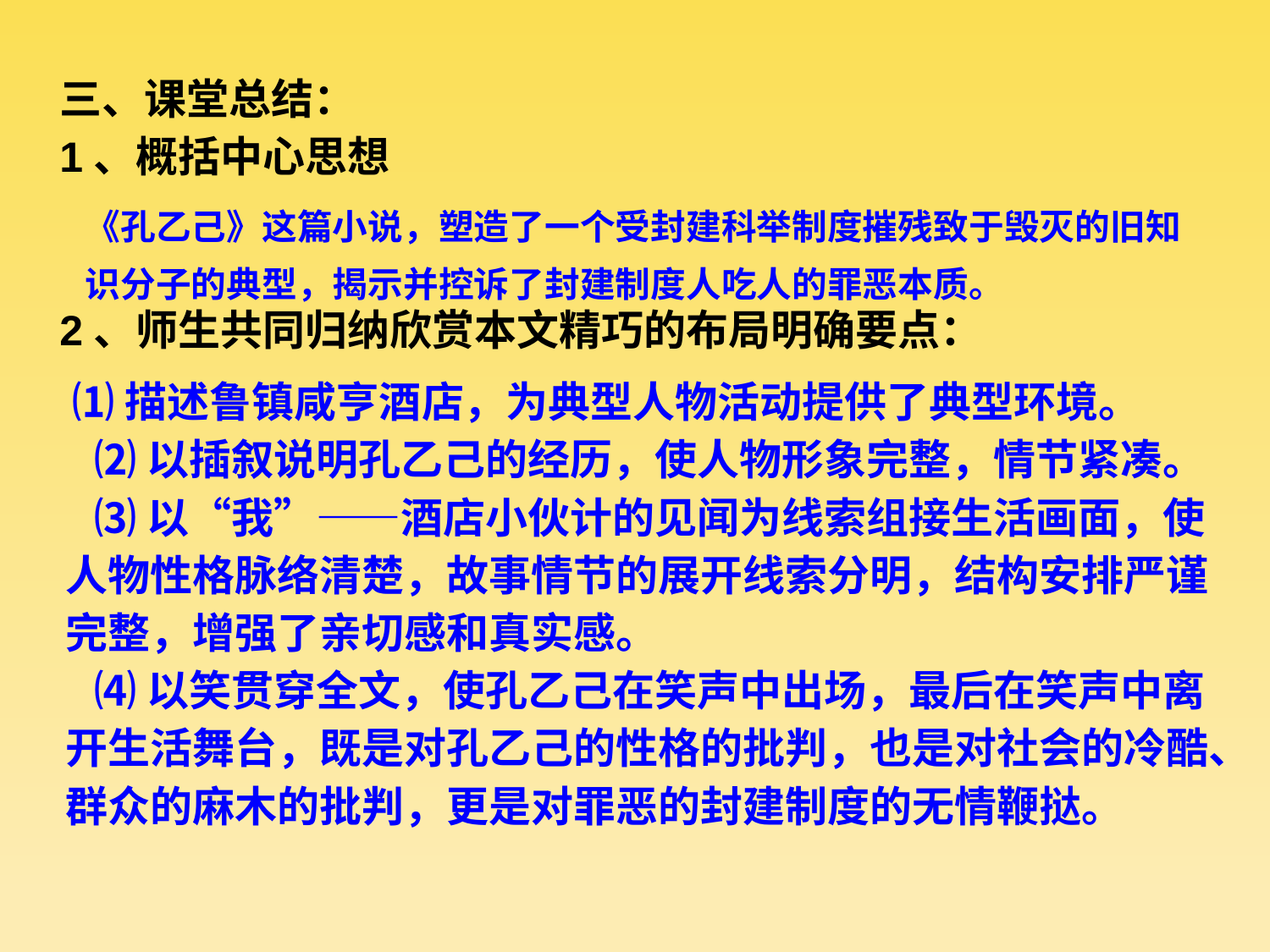

三、课堂总结：
1、概括中心思想

2、师生共同归纳欣赏本文精巧的布局明确要点：

《孔乙己》这篇小说，塑造了一个受封建科举制度摧残致于毁灭的旧知识分子的典型，揭示并控诉了封建制度人吃人的罪恶本质。

 ⑴描述鲁镇咸亨酒店，为典型人物活动提供了典型环境。
   ⑵以插叙说明孔乙己的经历，使人物形象完整，情节紧凑。
   ⑶以“我”——酒店小伙计的见闻为线索组接生活画面，使人物性格脉络清楚，故事情节的展开线索分明，结构安排严谨完整，增强了亲切感和真实感。
   ⑷以笑贯穿全文，使孔乙己在笑声中出场，最后在笑声中离开生活舞台，既是对孔乙己的性格的批判，也是对社会的冷酷、群众的麻木的批判，更是对罪恶的封建制度的无情鞭挞。